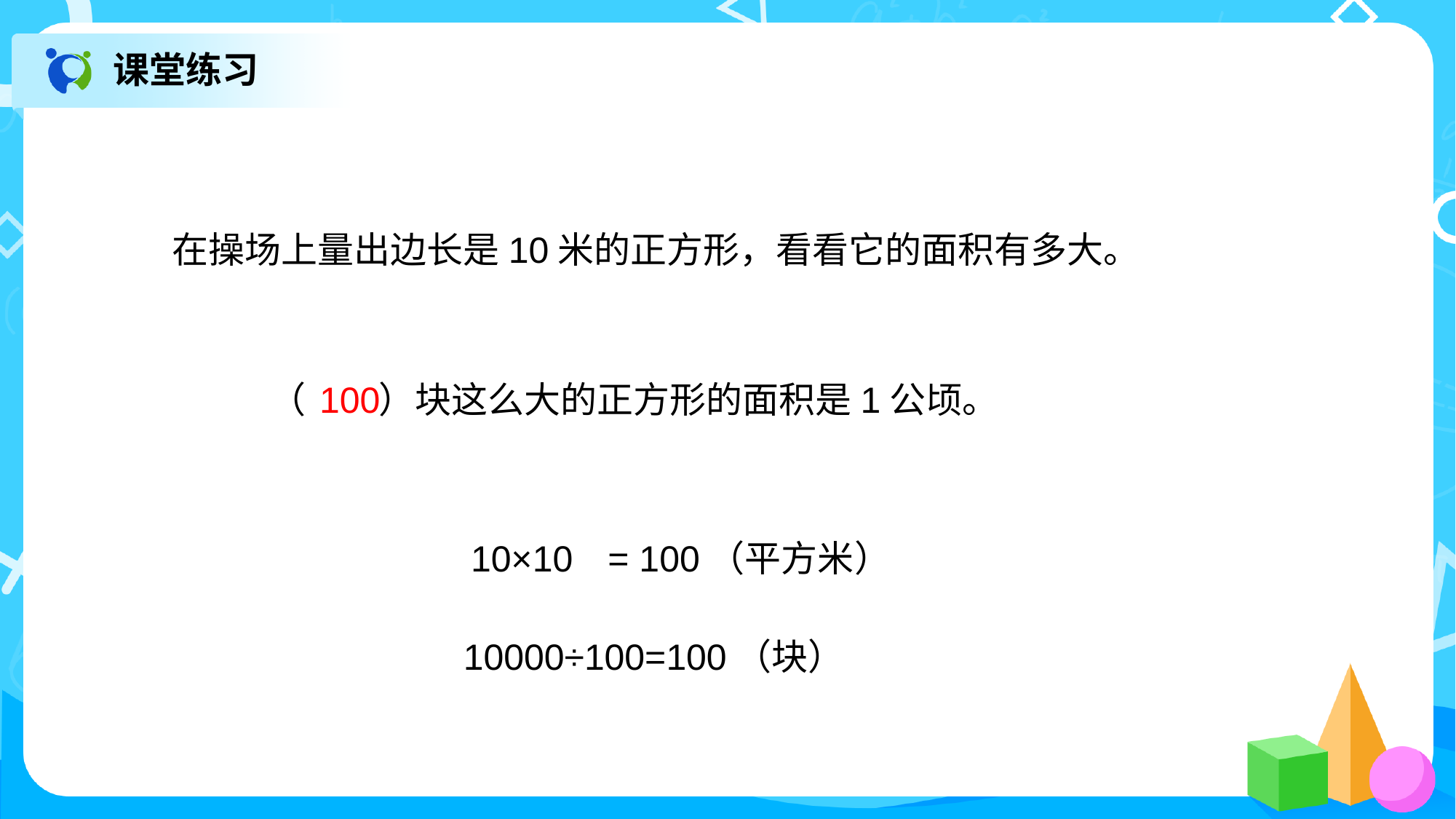

课堂练习
在操场上量出边长是10米的正方形，看看它的面积有多大。
（  ）块这么大的正方形的面积是1公顷。
100
= 100（平方米）
10×10
10000÷100=100（块）